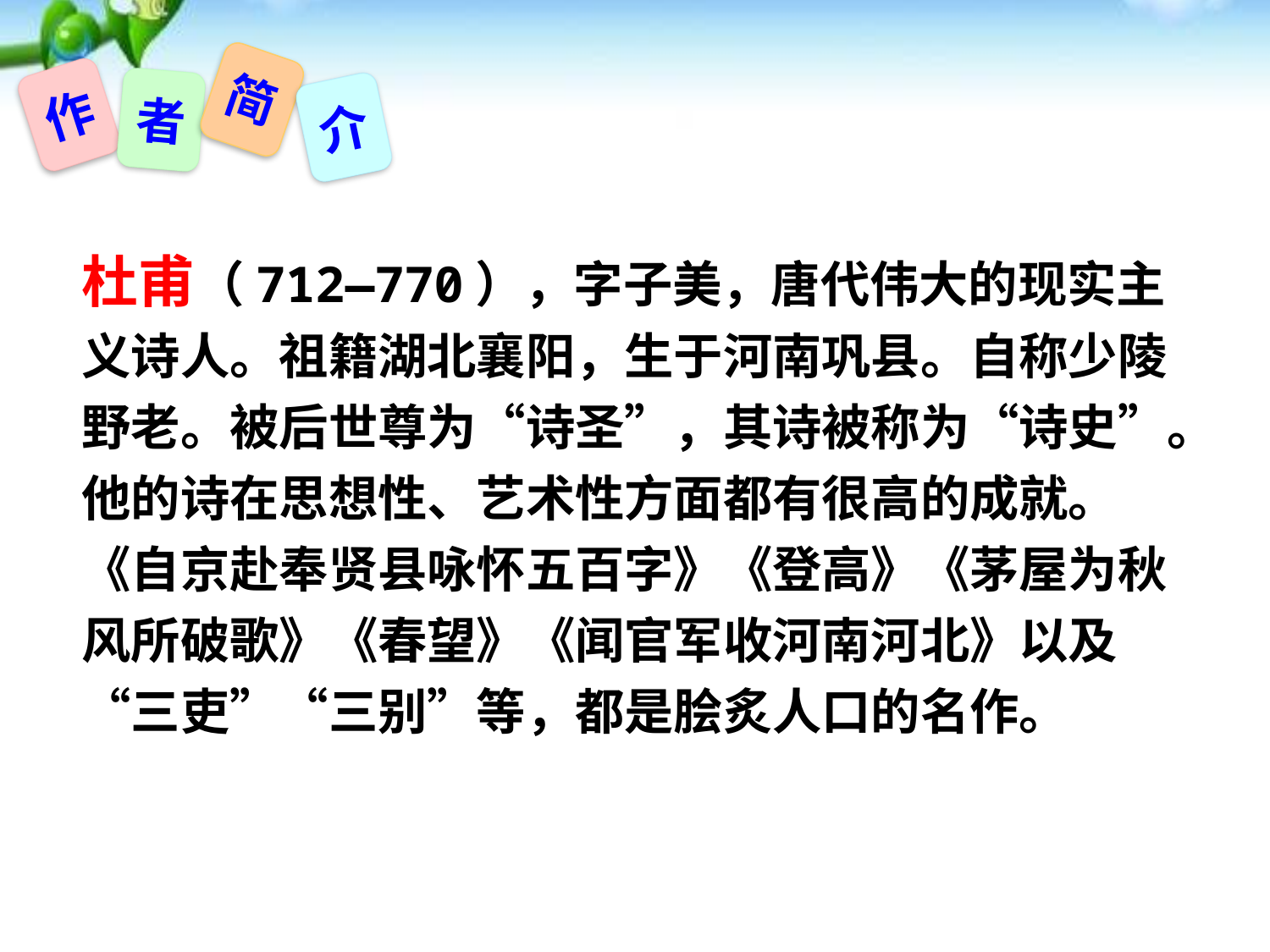

简
作
者
介
杜甫（712—770），字子美，唐代伟大的现实主义诗人。祖籍湖北襄阳，生于河南巩县。自称少陵野老。被后世尊为“诗圣”，其诗被称为“诗史”。他的诗在思想性、艺术性方面都有很高的成就。《自京赴奉贤县咏怀五百字》《登高》《茅屋为秋风所破歌》《春望》《闻官军收河南河北》以及“三吏”“三别”等，都是脍炙人口的名作。